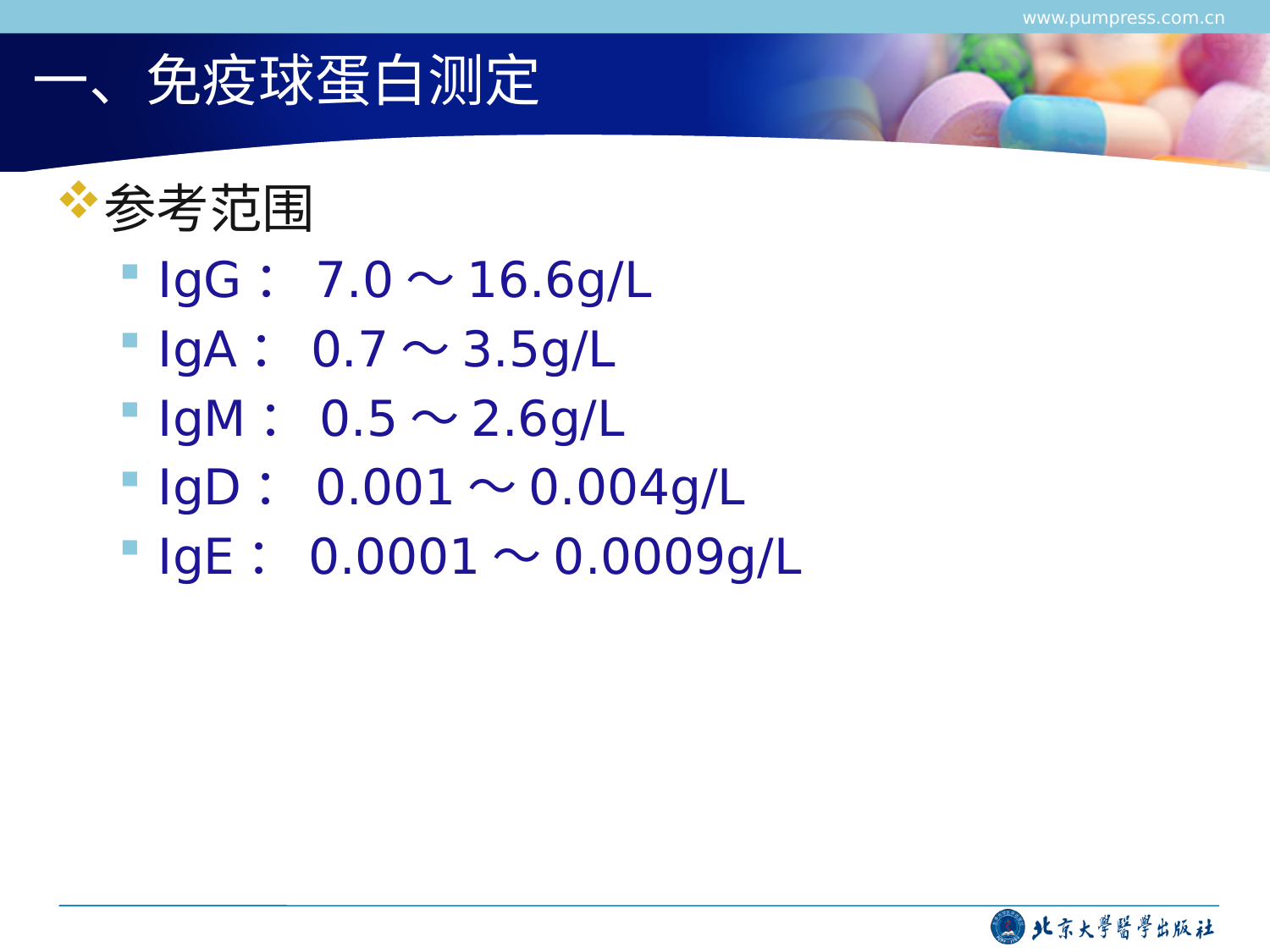

www.pumpress.com.cn
# 一、免疫球蛋白测定
参考范围
IgG：7.0～16.6g/L
IgA：0.7～3.5g/L
IgM：0.5～2.6g/L
IgD：0.001～0.004g/L
IgE：0.0001～0.0009g/L